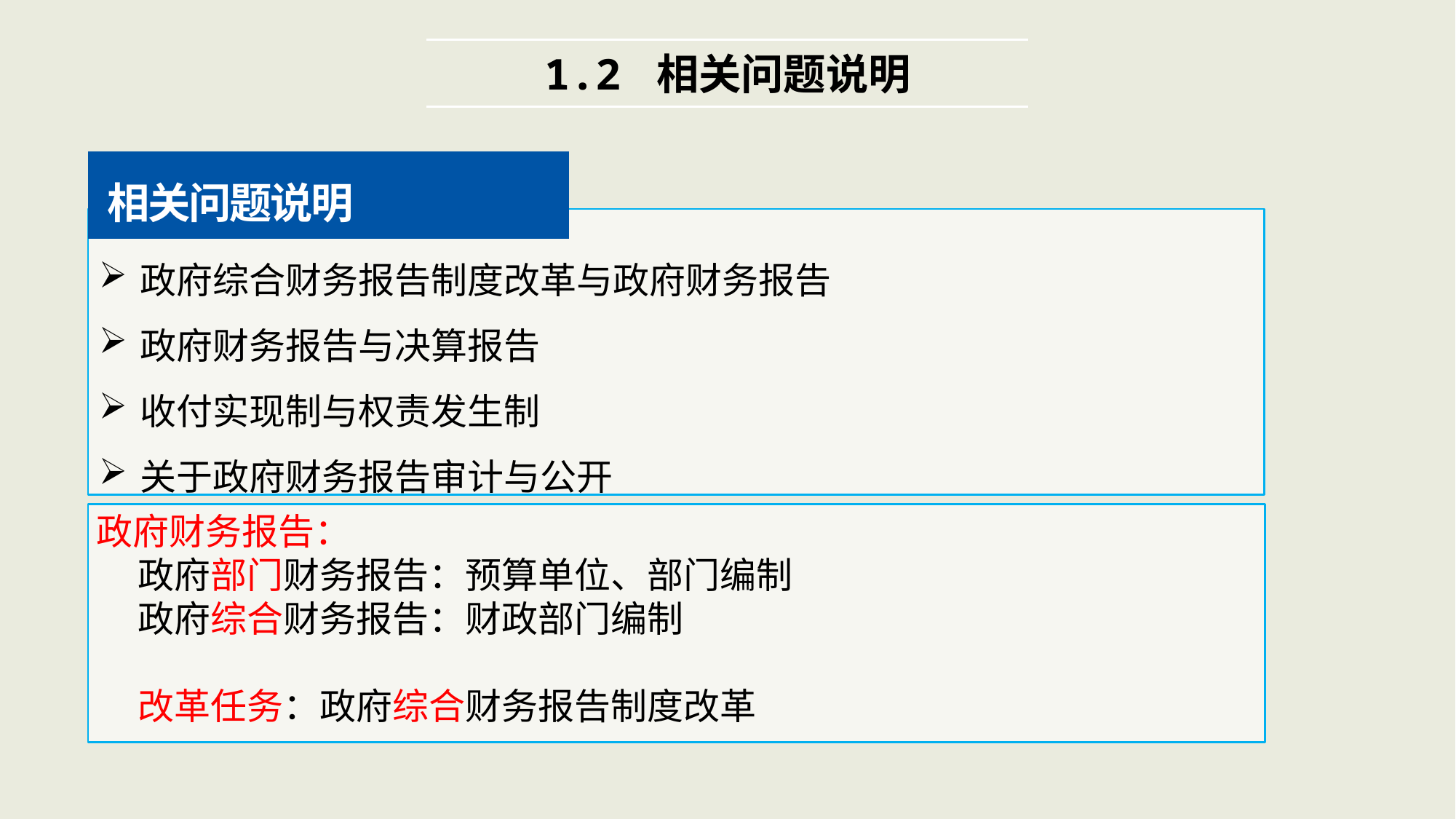

1.2 相关问题说明

相关问题说明

政府综合财务报告制度改革与政府财务报告
政府财务报告与决算报告
收付实现制与权责发生制
关于政府财务报告审计与公开

政府财务报告：
    政府部门财务报告：预算单位、部门编制
    政府综合财务报告：财政部门编制

    改革任务：政府综合财务报告制度改革

17